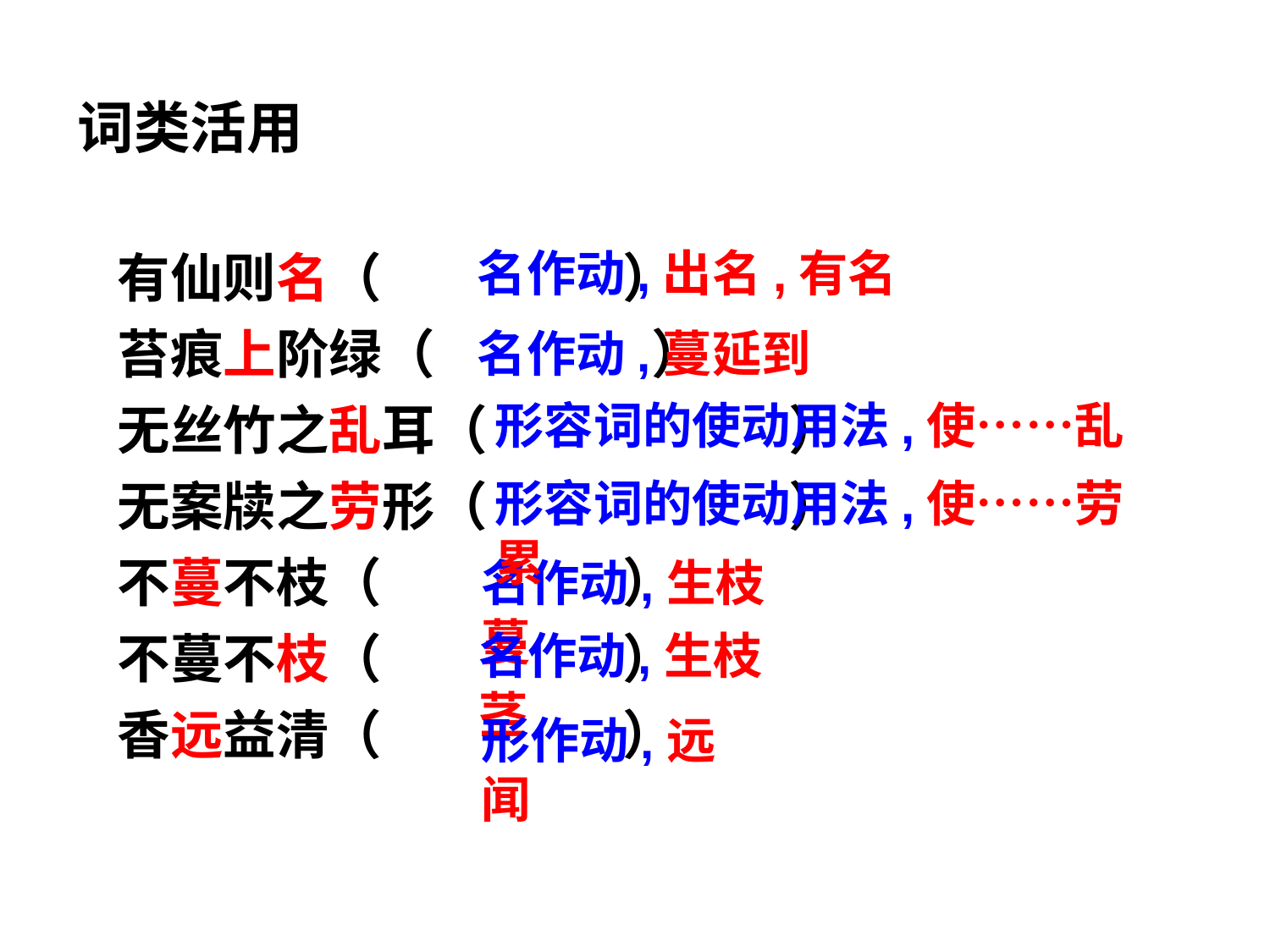

词类活用
有仙则名（                    ）
苔痕上阶绿（                  ）
无丝竹之乱耳（                         ）
无案牍之劳形（                         ）
不蔓不枝（                    ）
不蔓不枝（                    ）
香远益清（                    ）
名作动,出名,有名
名作动,蔓延到
形容词的使动用法,使……乱
形容词的使动用法,使……劳累
名作动,生枝蔓
名作动,生枝茎
形作动,远闻